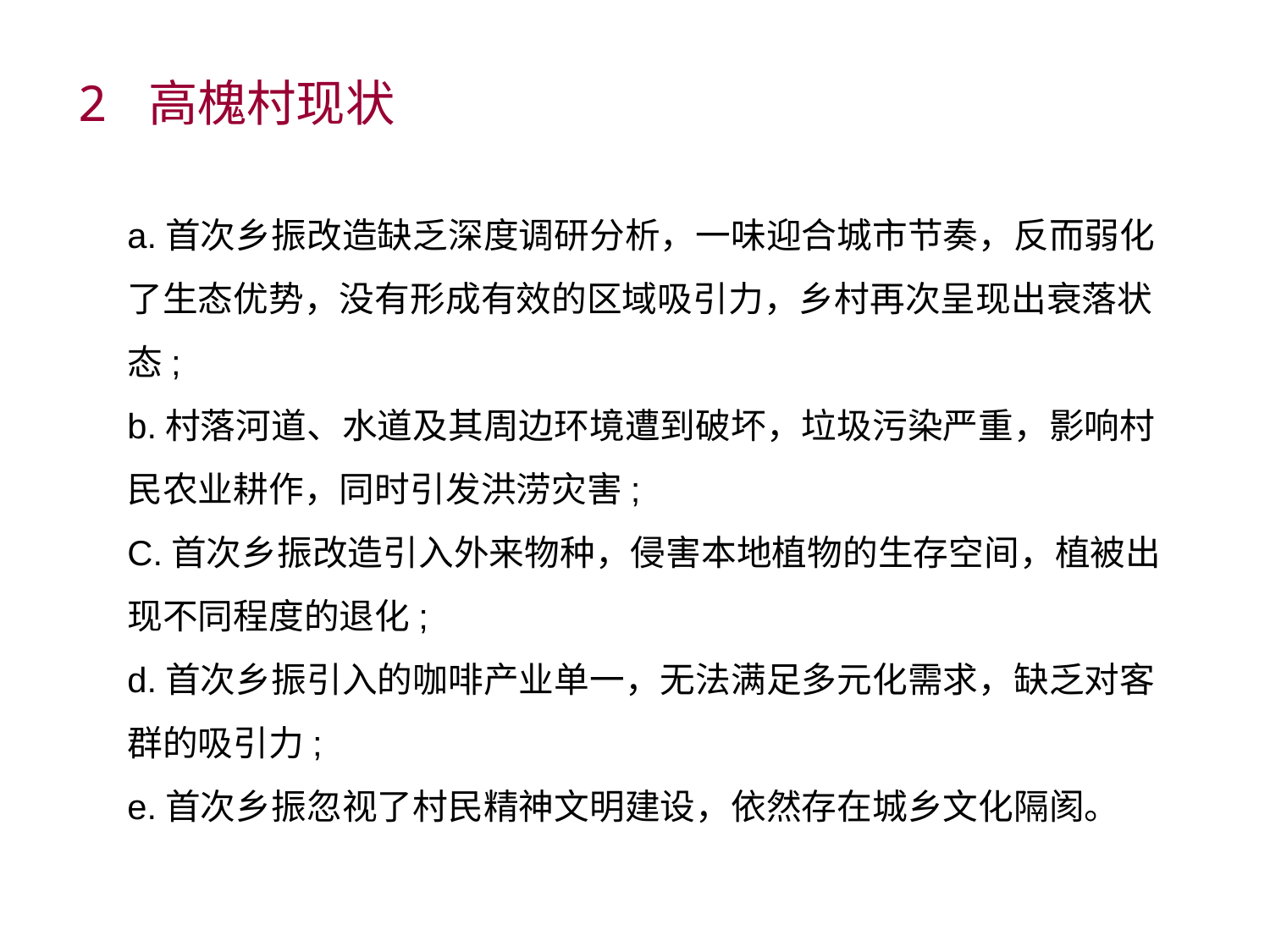

2 高槐村现状

a.首次乡振改造缺乏深度调研分析，一味迎合城市节奏，反而弱化了生态优势，没有形成有效的区域吸引力，乡村再次呈现出衰落状态;
b.村落河道、水道及其周边环境遭到破坏，垃圾污染严重，影响村民农业耕作，同时引发洪涝灾害;
C.首次乡振改造引入外来物种，侵害本地植物的生存空间，植被出现不同程度的退化;
d.首次乡振引入的咖啡产业单一，无法满足多元化需求，缺乏对客群的吸引力;
e.首次乡振忽视了村民精神文明建设，依然存在城乡文化隔阂。